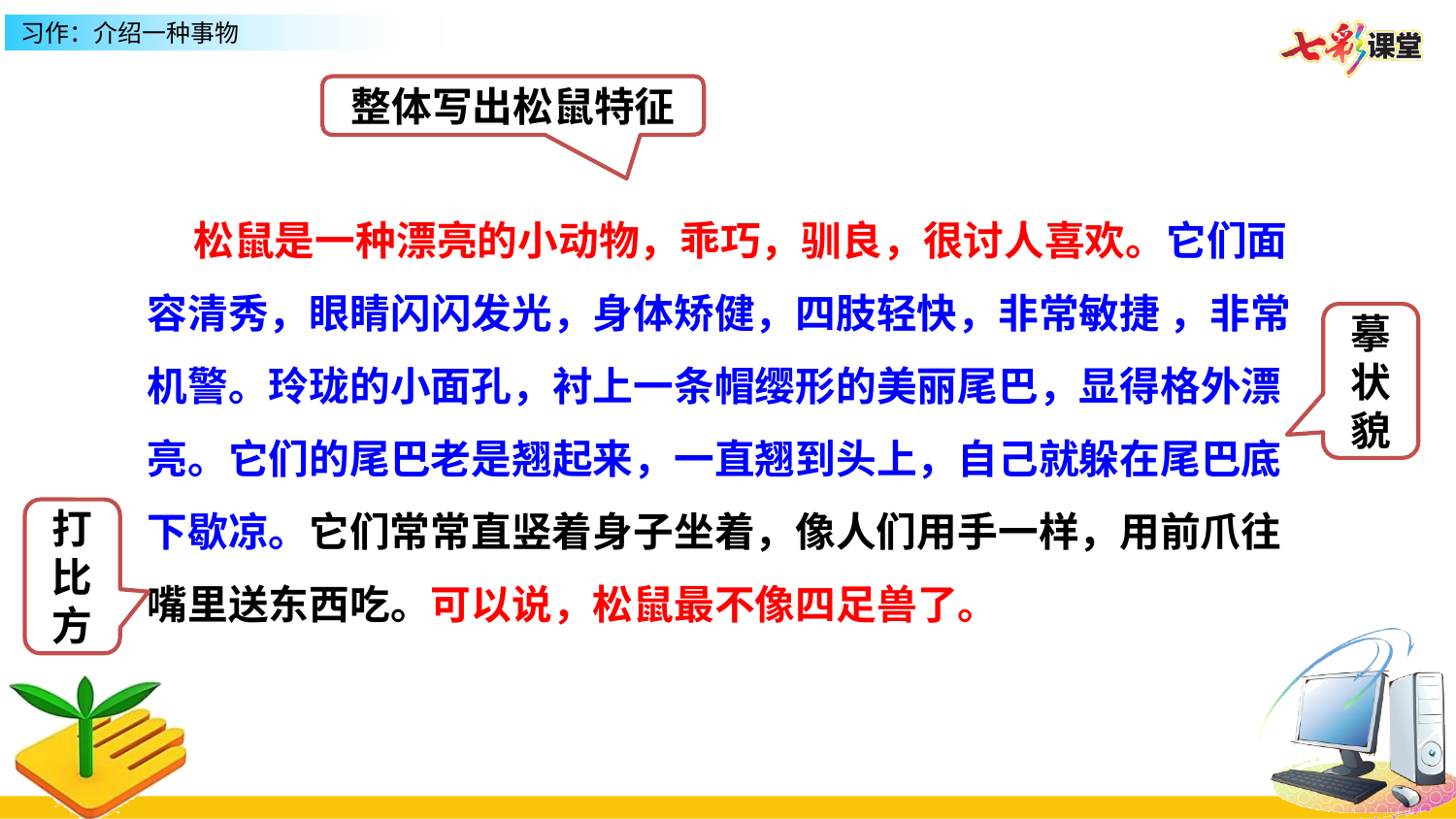

整体写出松鼠特征
    松鼠是一种漂亮的小动物，乖巧，驯良，很讨人喜欢。它们面容清秀，眼睛闪闪发光，身体矫健，四肢轻快，非常敏捷 ，非常机警。玲珑的小面孔，衬上一条帽缨形的美丽尾巴，显得格外漂亮。它们的尾巴老是翘起来，一直翘到头上，自己就躲在尾巴底下歇凉。它们常常直竖着身子坐着，像人们用手一样，用前爪往嘴里送东西吃。可以说，松鼠最不像四足兽了。
摹状貌
打比方